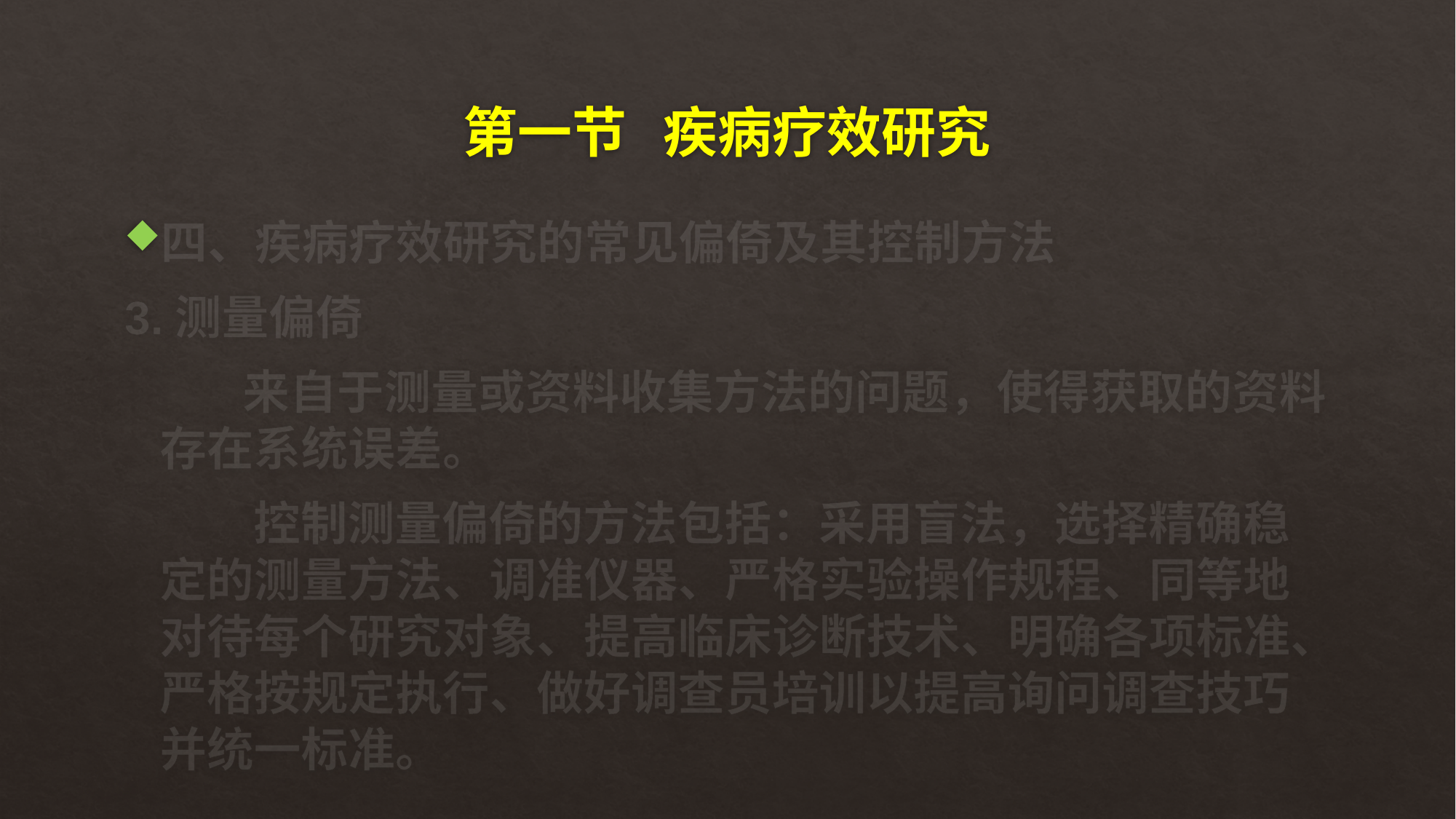

# 第一节   疾病疗效研究
四、疾病疗效研究的常见偏倚及其控制方法
3.测量偏倚
          来自于测量或资料收集方法的问题，使得获取的资料存在系统误差。
           控制测量偏倚的方法包括：采用盲法，选择精确稳定的测量方法、调准仪器、严格实验操作规程、同等地对待每个研究对象、提高临床诊断技术、明确各项标准、严格按规定执行、做好调查员培训以提高询问调查技巧并统一标准。